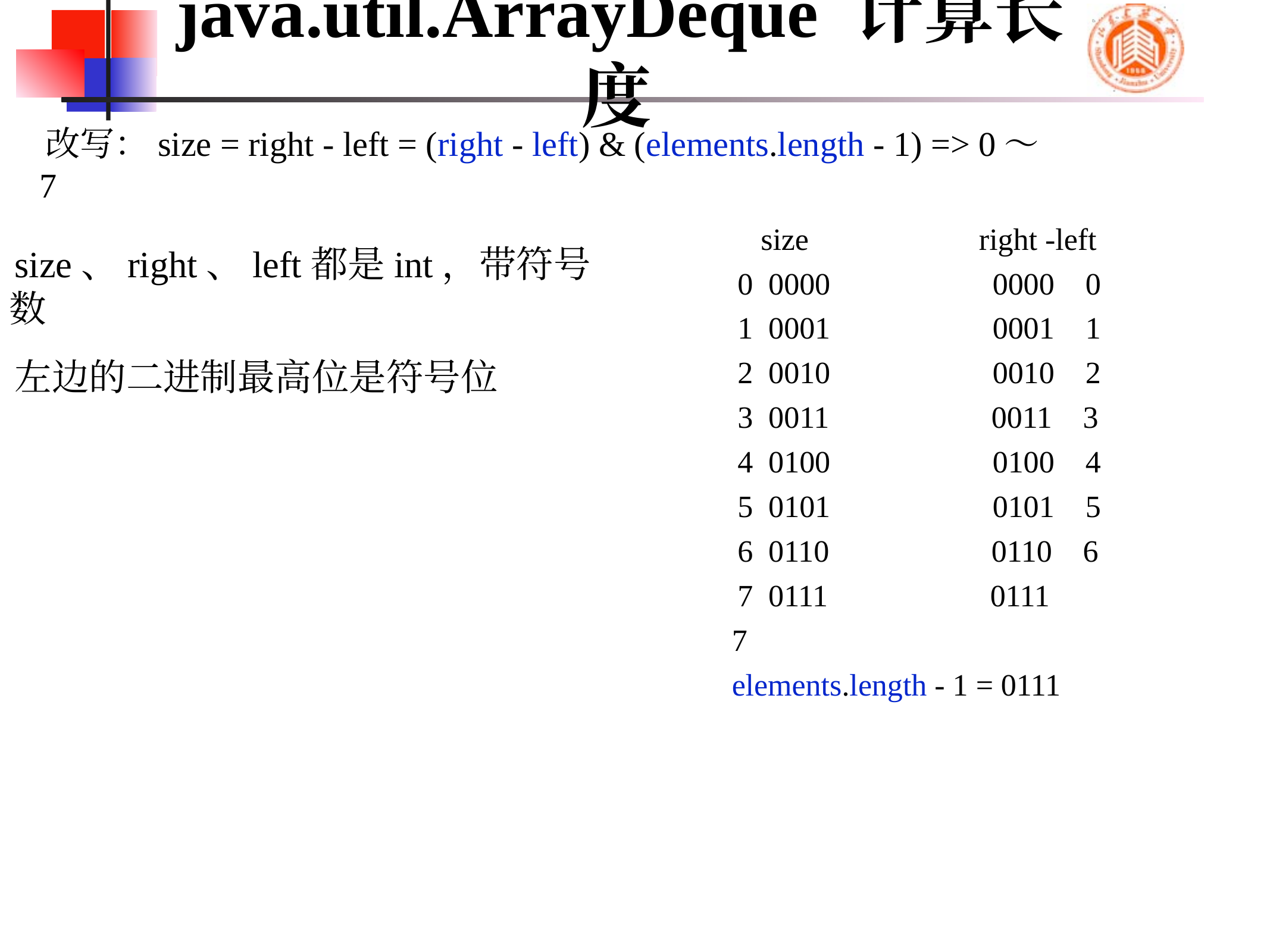

# java.util.ArrayDeque 计算长度
改写：size = right - left = (right - left) & (elements.length - 1) => 0～7
   size                      right -left
0  0000                     0000    0
1  0001                     0001    1
2  0010                     0010    2
3  0011                     0011    3
4  0100                     0100    4
5  0101                     0101    5
6  0110                     0110    6
7  0111                     0111     7
elements.length - 1 = 0111
size、right、left都是int，带符号数
左边的二进制最高位是符号位